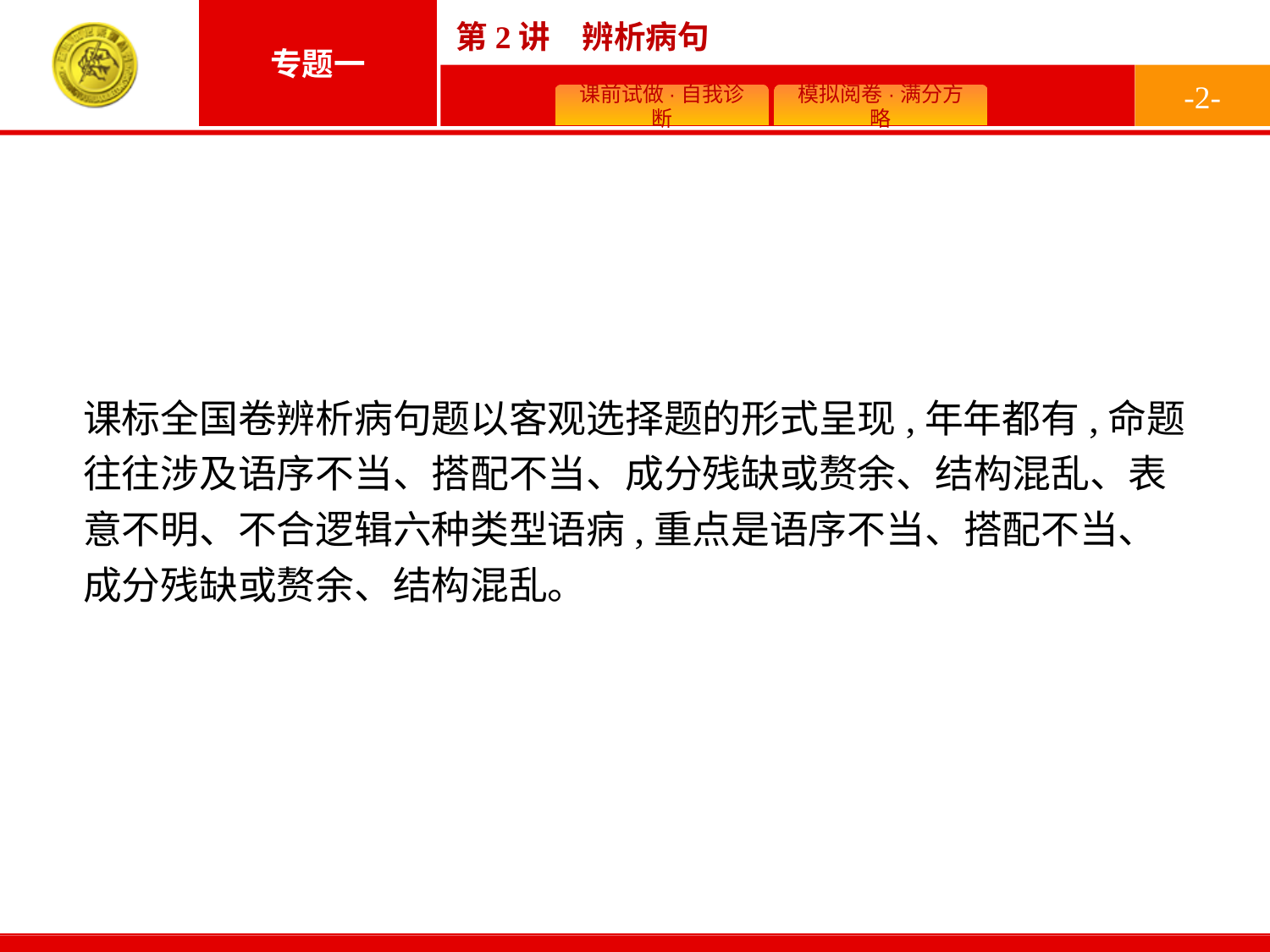

-2-
课标全国卷辨析病句题以客观选择题的形式呈现,年年都有,命题往往涉及语序不当、搭配不当、成分残缺或赘余、结构混乱、表意不明、不合逻辑六种类型语病,重点是语序不当、搭配不当、成分残缺或赘余、结构混乱。